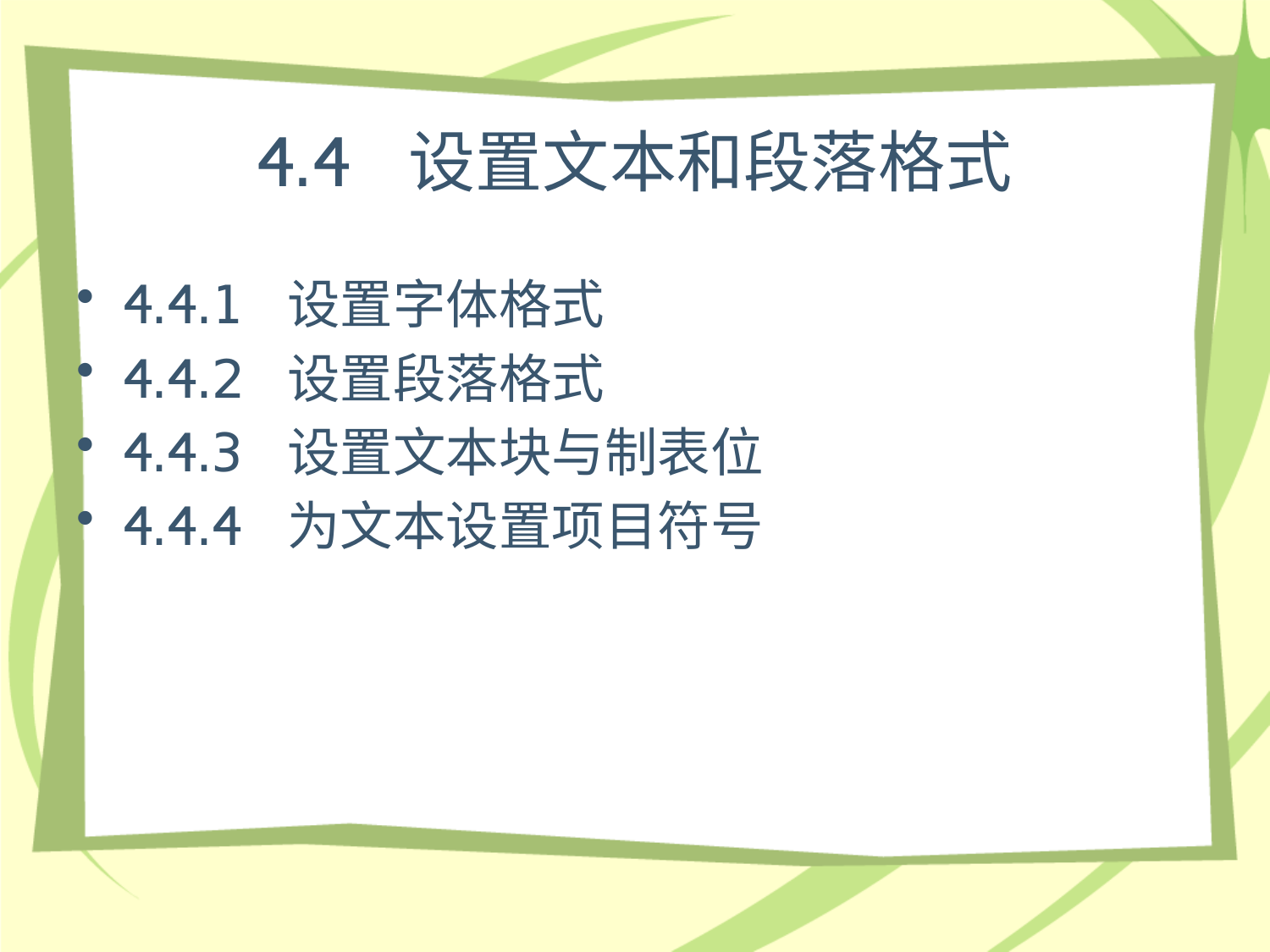

# 4.4  设置文本和段落格式
4.4.1  设置字体格式
4.4.2  设置段落格式
4.4.3  设置文本块与制表位
4.4.4  为文本设置项目符号